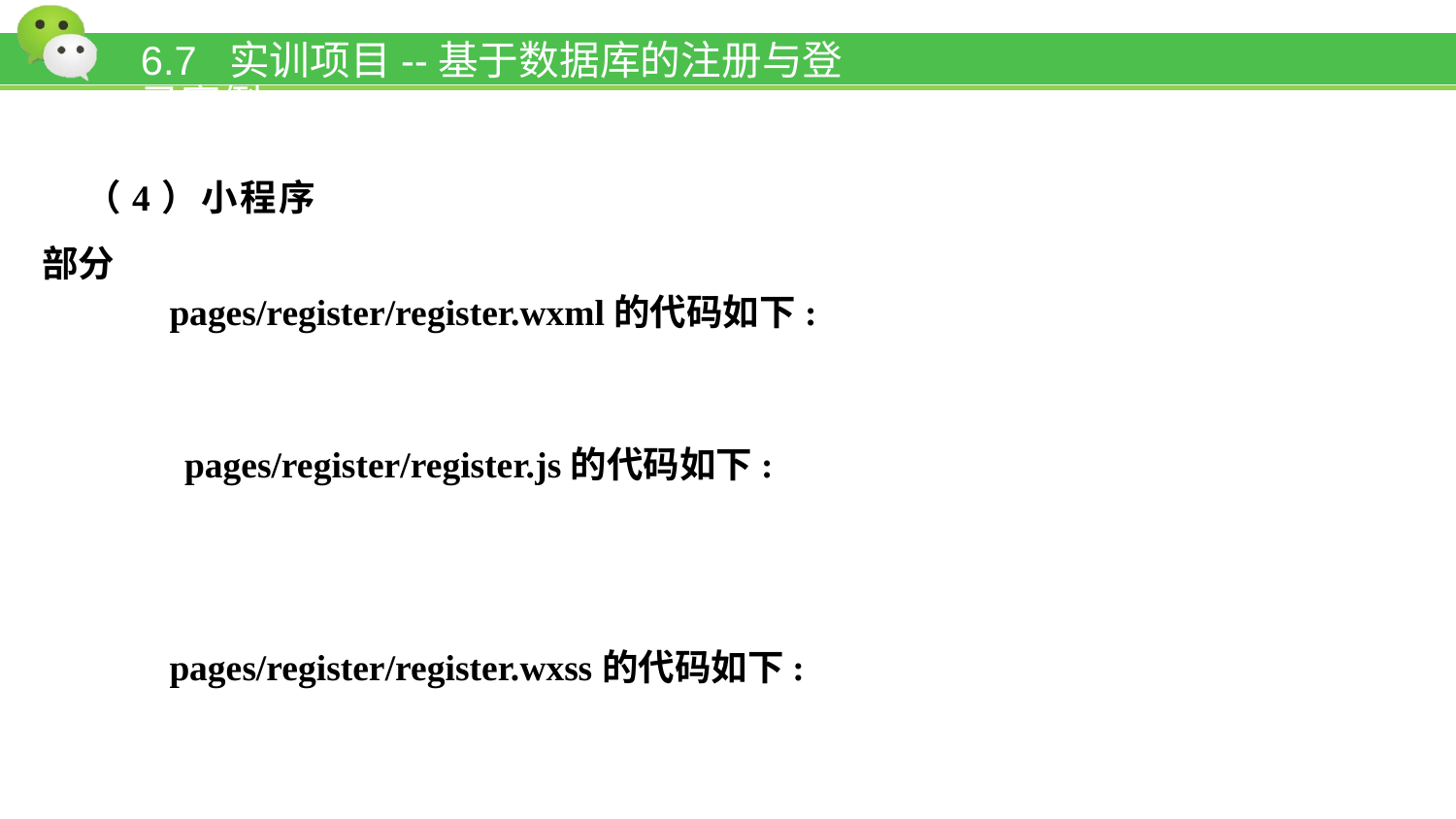

# 6.7  实训项目--基于数据库的注册与登录案例
（4）小程序部分
pages/register/register.wxml的代码如下:
pages/register/register.js的代码如下:
pages/register/register.wxss的代码如下: